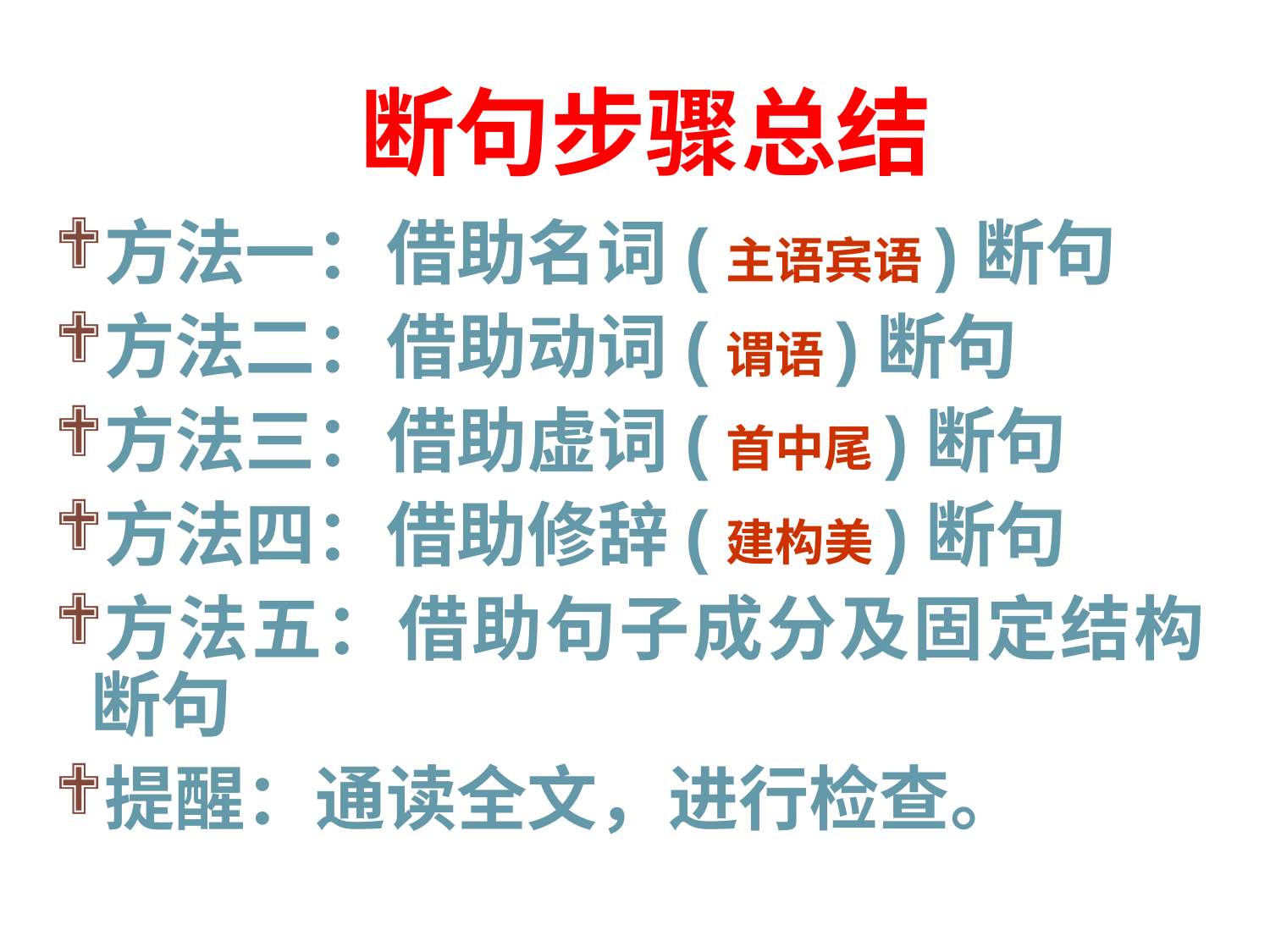

断句步骤总结
方法一：借助名词(主语宾语)断句
方法二：借助动词(谓语)断句
方法三：借助虚词(首中尾)断句
方法四：借助修辞(建构美)断句
方法五：借助句子成分及固定结构断句
提醒：通读全文，进行检查。

